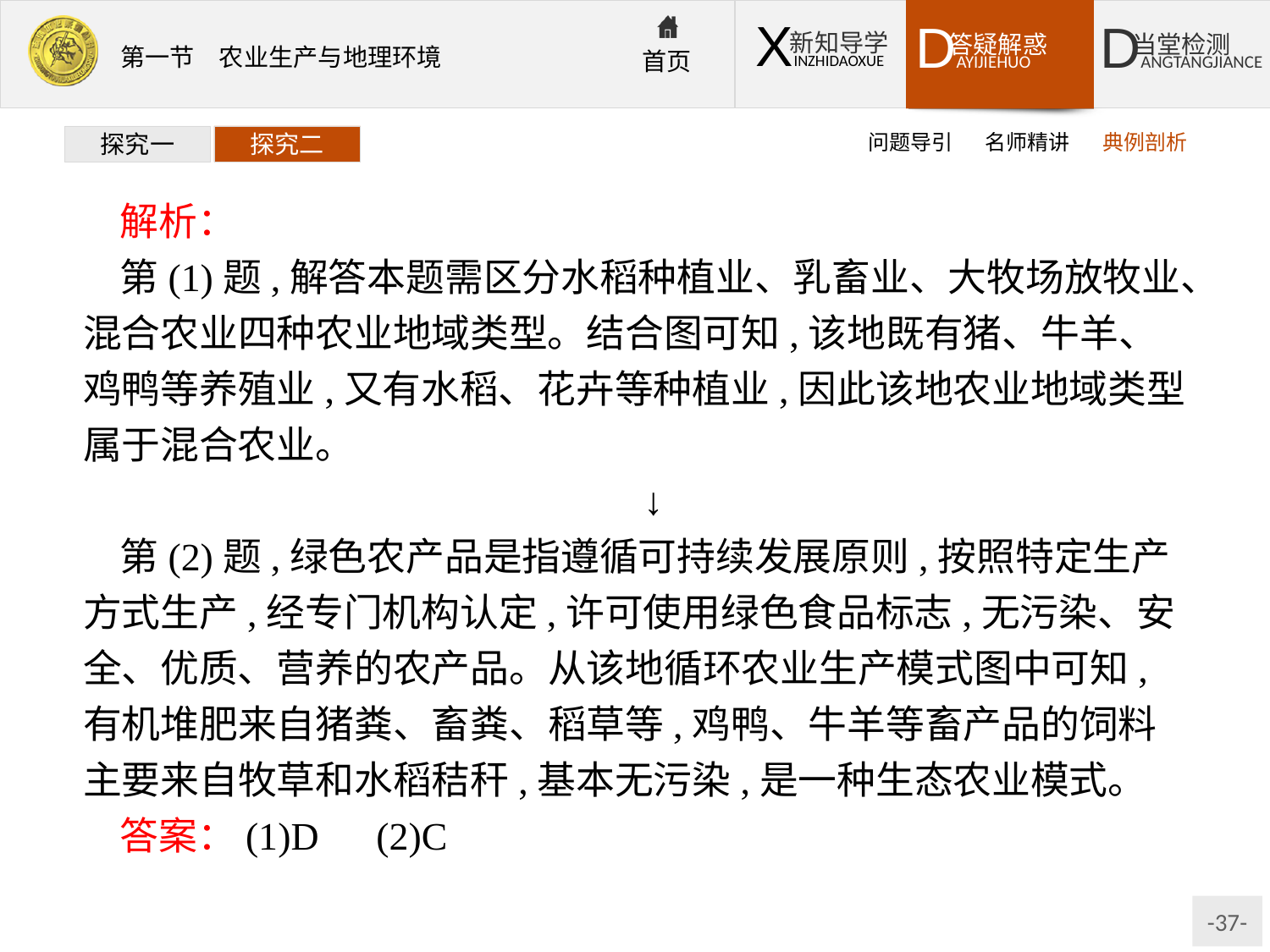

问题导引
名师精讲
典例剖析
探究一
探究二
解析：
第(1)题,解答本题需区分水稻种植业、乳畜业、大牧场放牧业、混合农业四种农业地域类型。结合图可知,该地既有猪、牛羊、鸡鸭等养殖业,又有水稻、花卉等种植业,因此该地农业地域类型属于混合农业。
↓
第(2)题,绿色农产品是指遵循可持续发展原则,按照特定生产方式生产,经专门机构认定,许可使用绿色食品标志,无污染、安全、优质、营养的农产品。从该地循环农业生产模式图中可知,有机堆肥来自猪粪、畜粪、稻草等,鸡鸭、牛羊等畜产品的饲料主要来自牧草和水稻秸秆,基本无污染,是一种生态农业模式。
答案：(1)D　(2)C